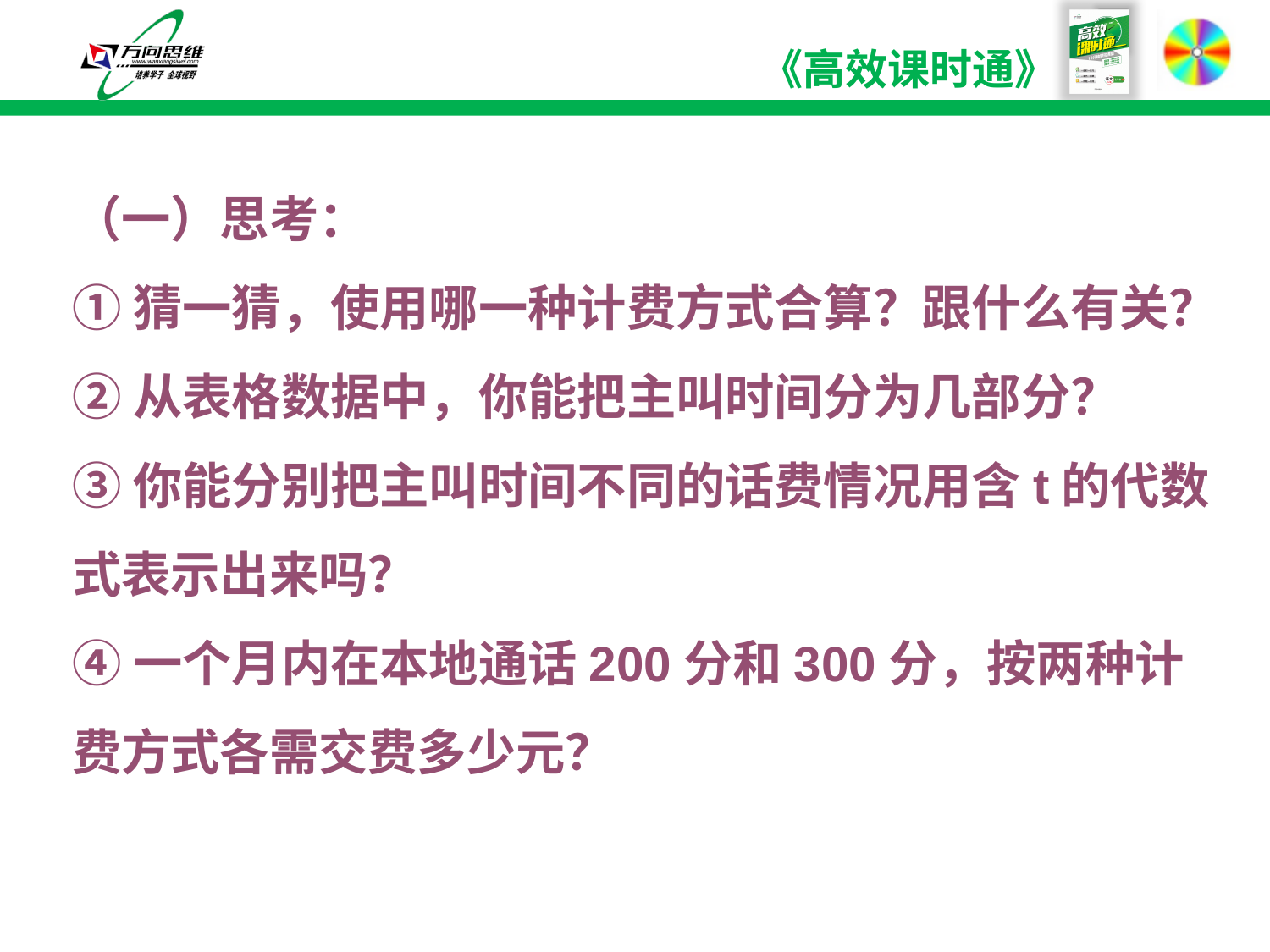

（一）思考：
①猜一猜，使用哪一种计费方式合算？跟什么有关？
②从表格数据中，你能把主叫时间分为几部分？
③你能分别把主叫时间不同的话费情况用含t的代数式表示出来吗？
④一个月内在本地通话200分和300分，按两种计费方式各需交费多少元？